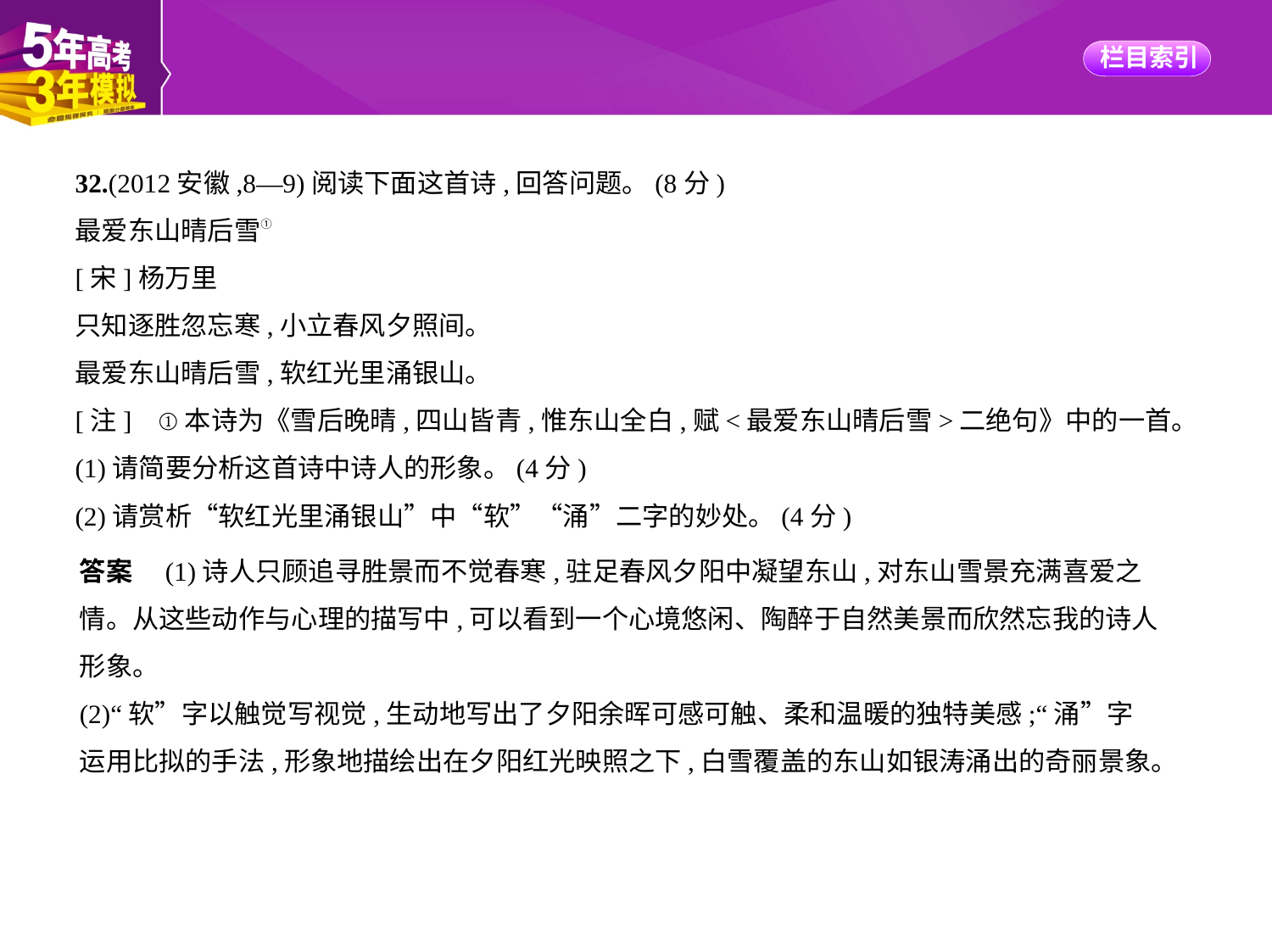

32.(2012安徽,8—9)阅读下面这首诗,回答问题。(8分)
最爱东山晴后雪①
[宋]杨万里
只知逐胜忽忘寒,小立春风夕照间。
最爱东山晴后雪,软红光里涌银山。
[注]    ①本诗为《雪后晚晴,四山皆青,惟东山全白,赋<最爱东山晴后雪>二绝句》中的一首。
(1)请简要分析这首诗中诗人的形象。(4分)
(2)请赏析“软红光里涌银山”中“软”“涌”二字的妙处。(4分)
答案　(1)诗人只顾追寻胜景而不觉春寒,驻足春风夕阳中凝望东山,对东山雪景充满喜爱之
情。从这些动作与心理的描写中,可以看到一个心境悠闲、陶醉于自然美景而欣然忘我的诗人
形象。
(2)“软”字以触觉写视觉,生动地写出了夕阳余晖可感可触、柔和温暖的独特美感;“涌”字
运用比拟的手法,形象地描绘出在夕阳红光映照之下,白雪覆盖的东山如银涛涌出的奇丽景象。